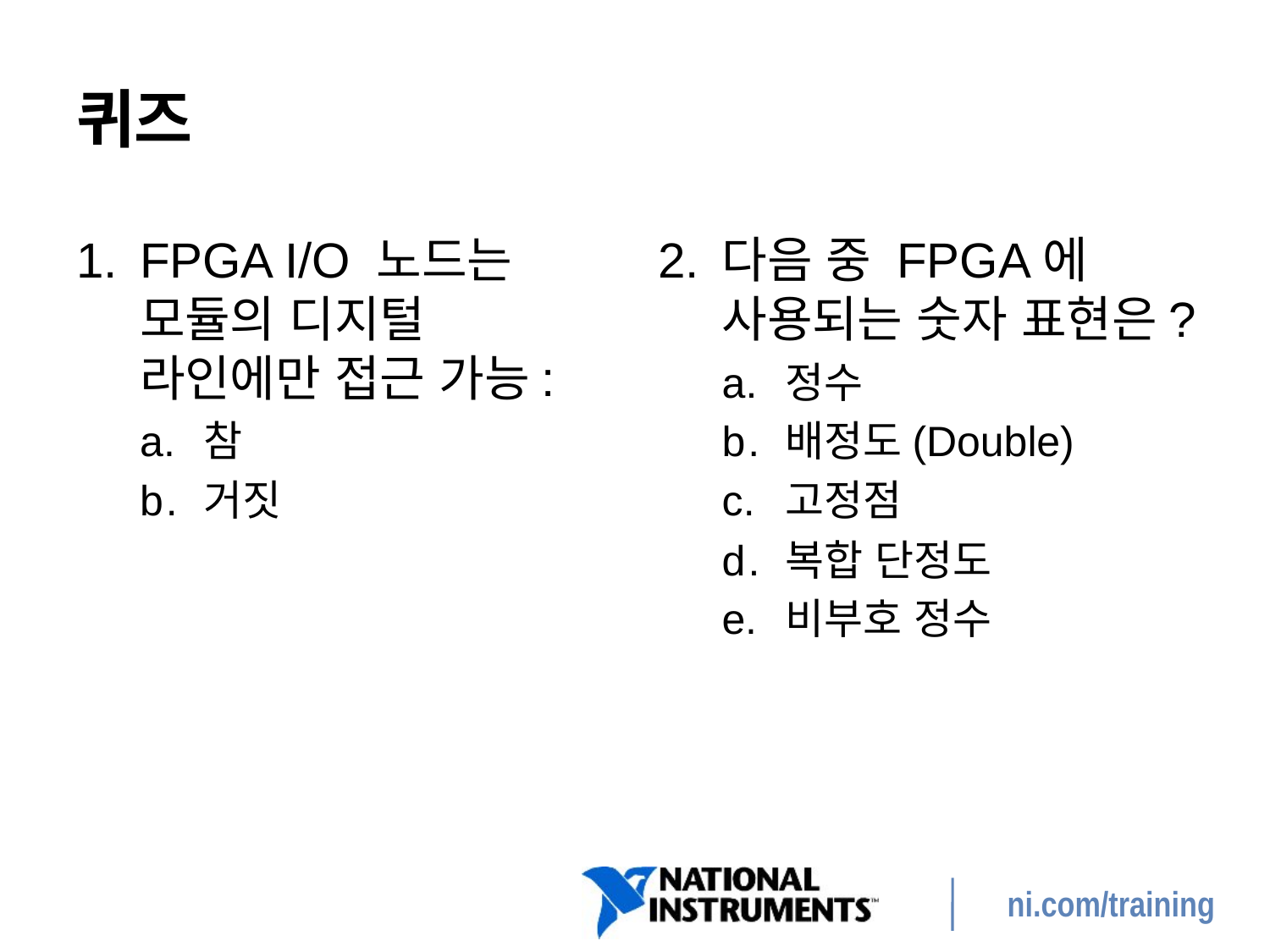

# 퀴즈
FPGA I/O 노드는 모듈의 디지털 라인에만 접근 가능:
참
거짓
다음 중 FPGA에 사용되는 숫자 표현은?
정수
배정도(Double)
고정점
복합 단정도
비부호 정수